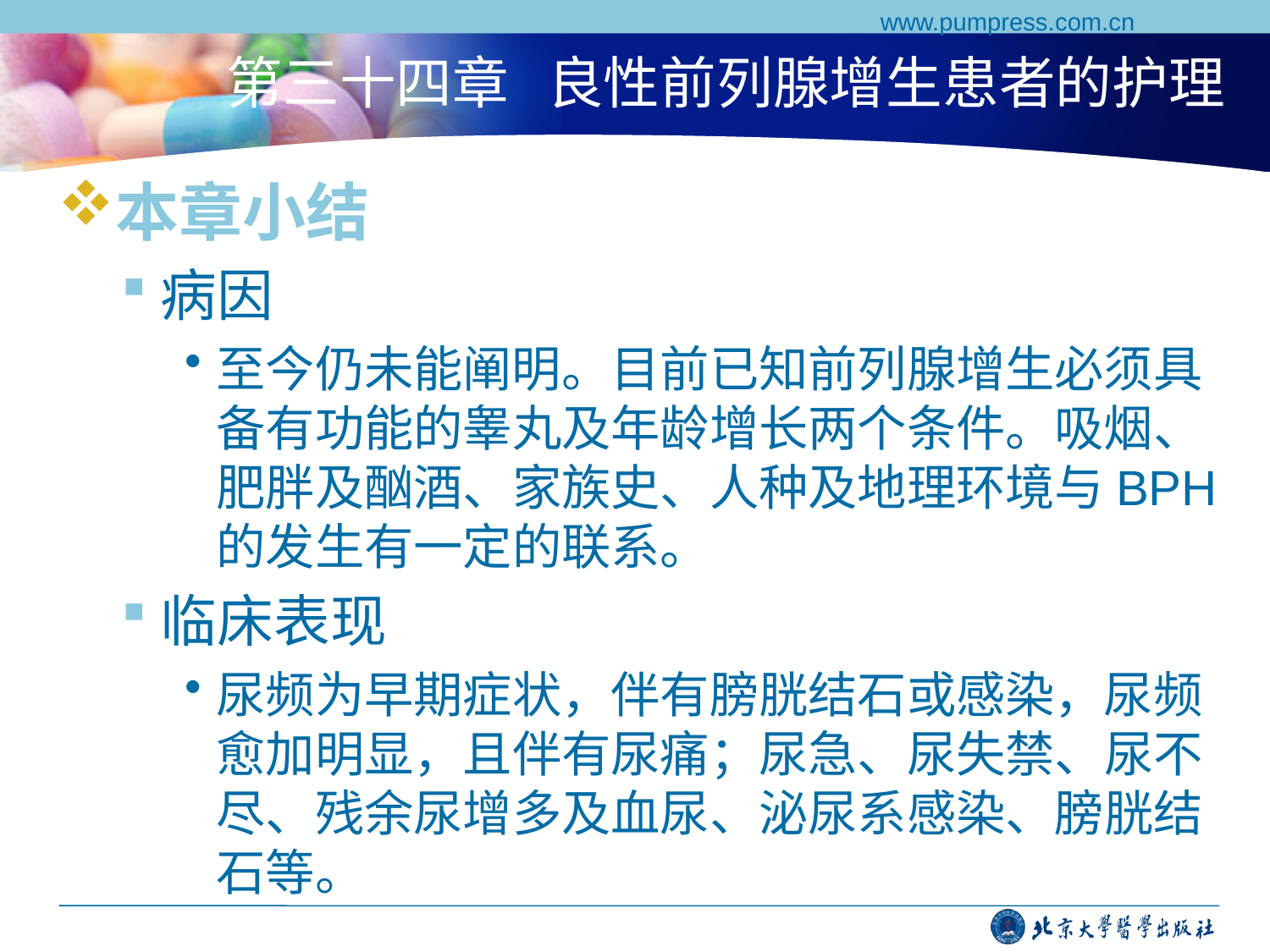

www.pumpress.com.cn
# 第三十四章   良性前列腺增生患者的护理
本章小结
病因
至今仍未能阐明。目前已知前列腺增生必须具备有功能的睾丸及年龄增长两个条件。吸烟、肥胖及酗酒、家族史、人种及地理环境与BPH的发生有一定的联系。
临床表现
尿频为早期症状，伴有膀胱结石或感染，尿频愈加明显，且伴有尿痛；尿急、尿失禁、尿不尽、残余尿增多及血尿、泌尿系感染、膀胱结石等。